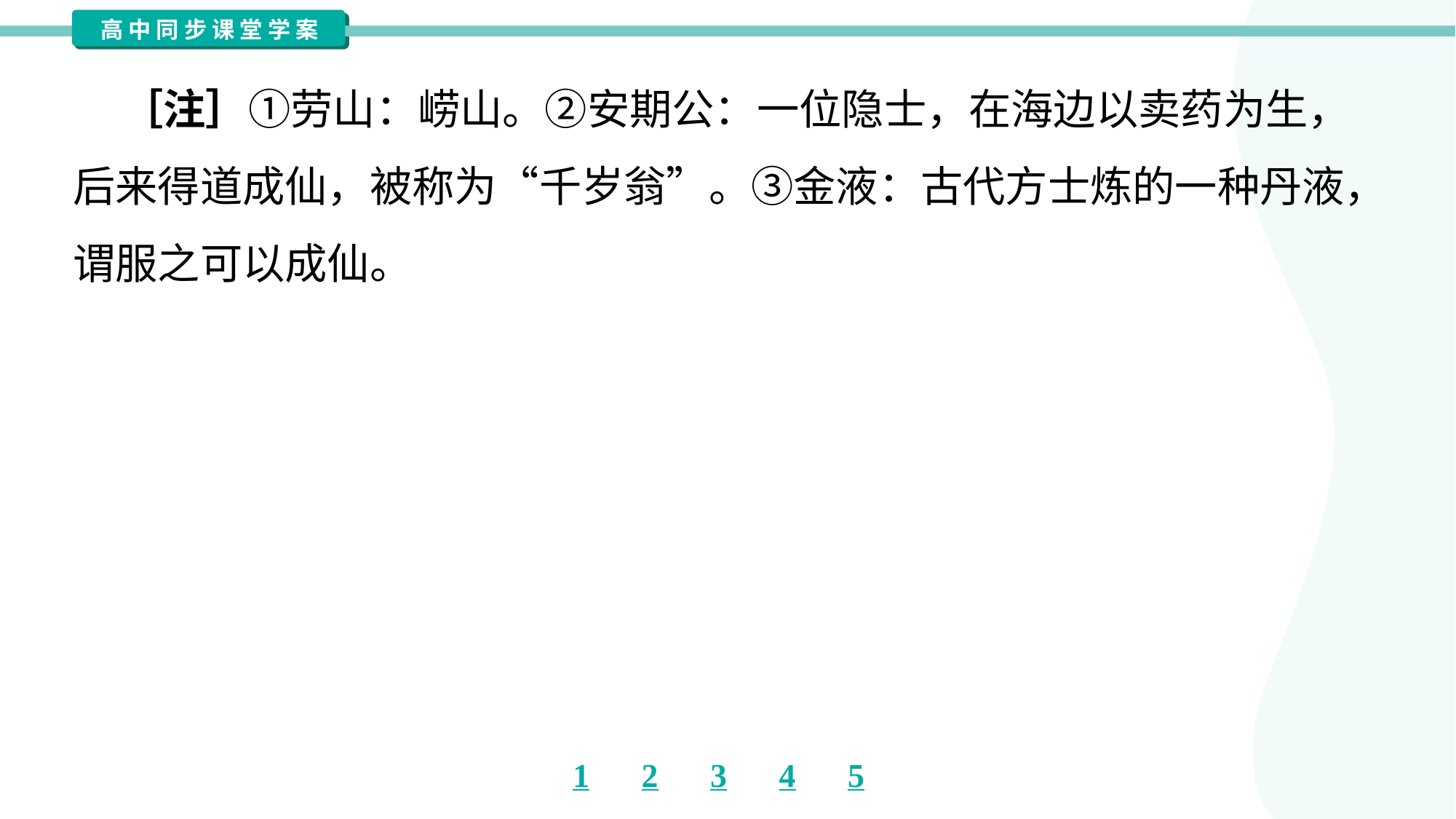

［注］①劳山：崂山。②安期公：一位隐士，在海边以卖药为生，
后来得道成仙，被称为“千岁翁”。③金液：古代方士炼的一种丹液，
谓服之可以成仙。